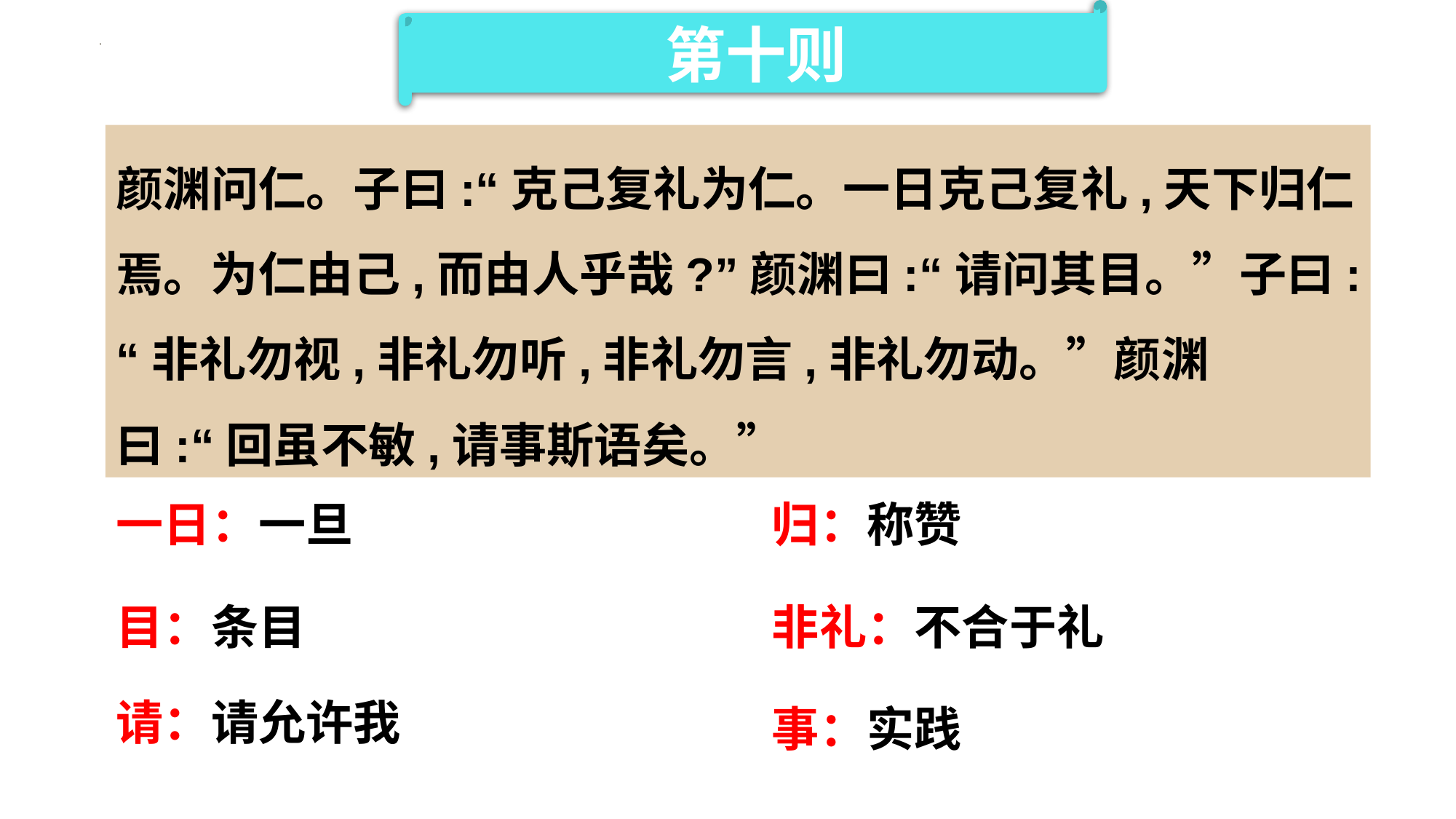

第十则
颜渊问仁。子曰:“克己复礼为仁。一日克己复礼,天下归仁焉。为仁由己,而由人乎哉?”颜渊曰:“请问其目。”子曰:“非礼勿视,非礼勿听,非礼勿言,非礼勿动。”颜渊曰:“回虽不敏,请事斯语矣。”
一日：一旦
归：称赞
目：条目
非礼：不合于礼
请：请允许我
事：实践